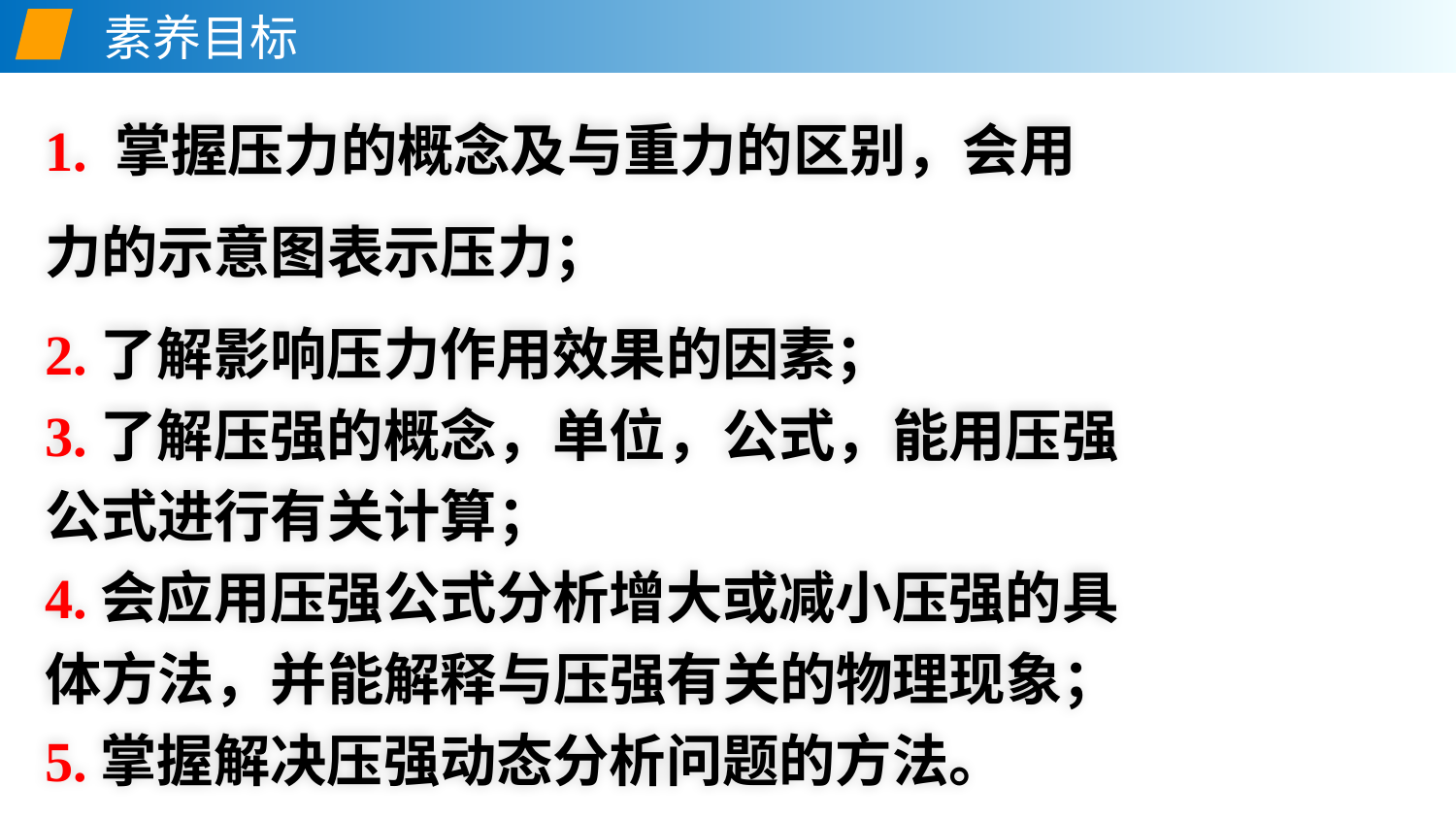

素养目标
1. 掌握压力的概念及与重力的区别，会用力的示意图表示压力；
2.了解影响压力作用效果的因素；
3.了解压强的概念，单位，公式，能用压强公式进行有关计算；
4.会应用压强公式分析增大或减小压强的具体方法，并能解释与压强有关的物理现象；
5.掌握解决压强动态分析问题的方法。